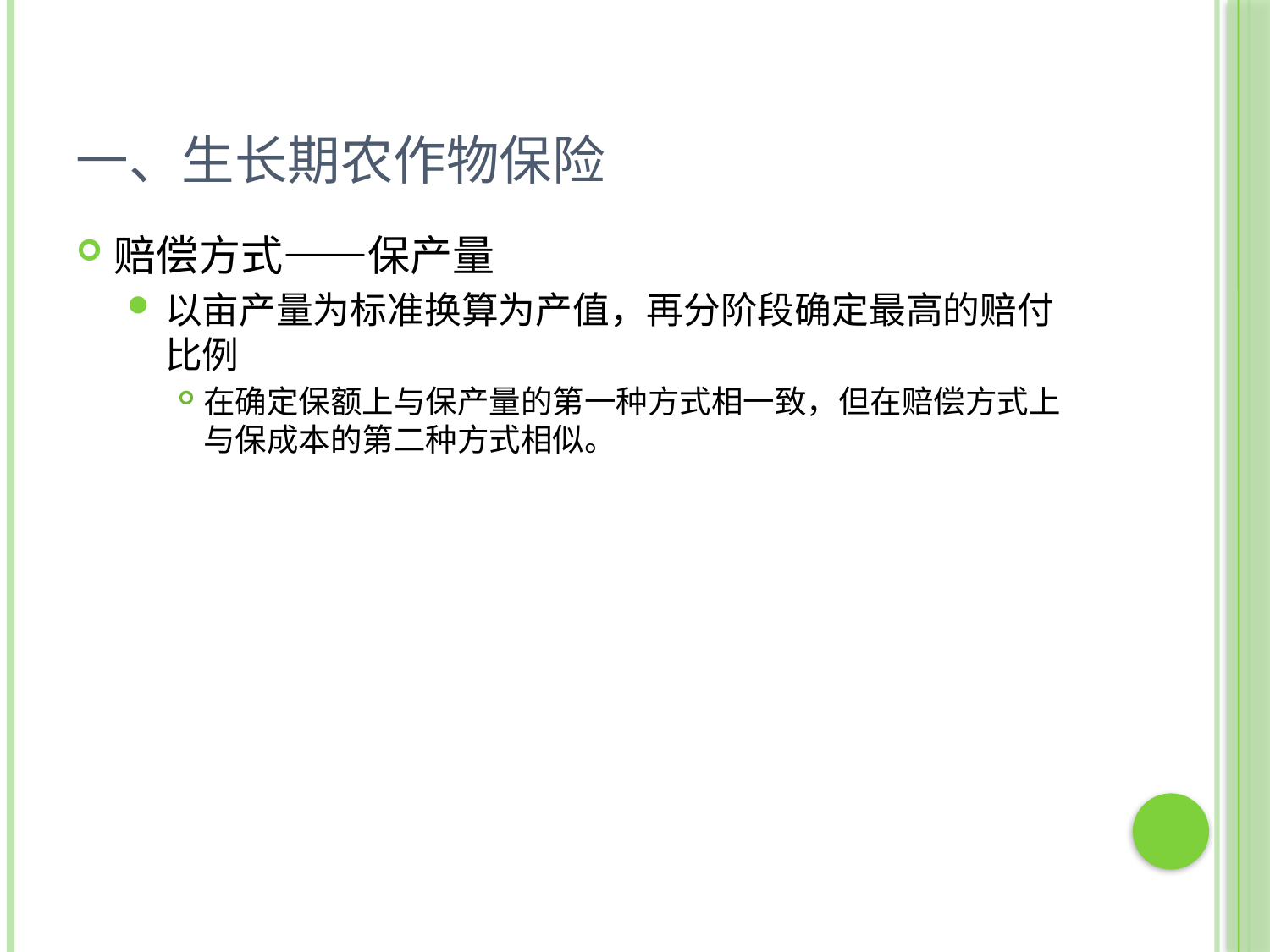

# 一、生长期农作物保险
赔偿方式——保产量
以亩产量为标准换算为产值，再分阶段确定最高的赔付比例
在确定保额上与保产量的第一种方式相一致，但在赔偿方式上与保成本的第二种方式相似。